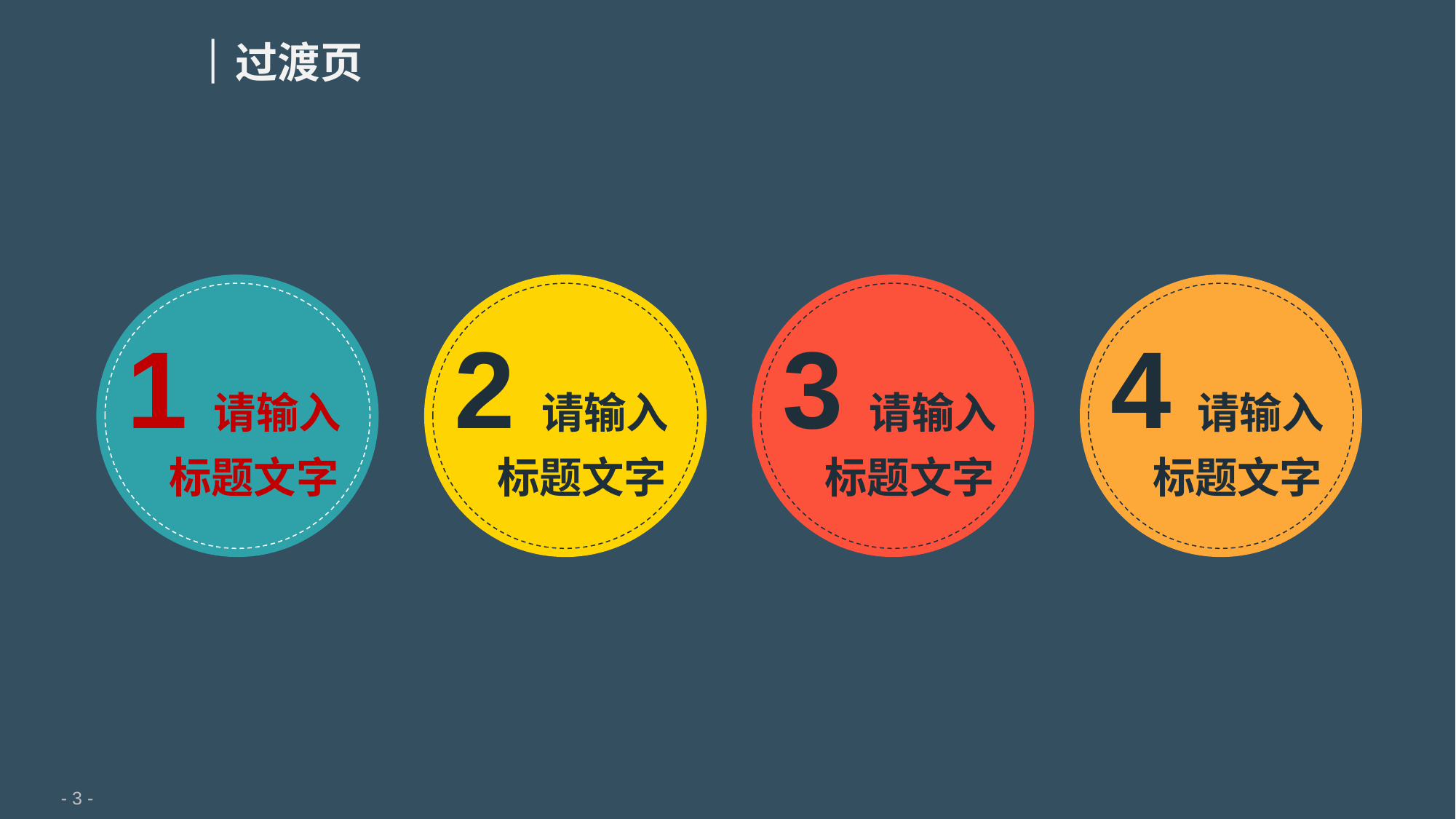

过渡页

1请输入
　标题文字

2请输入
　标题文字

3请输入
　标题文字

4请输入
　标题文字